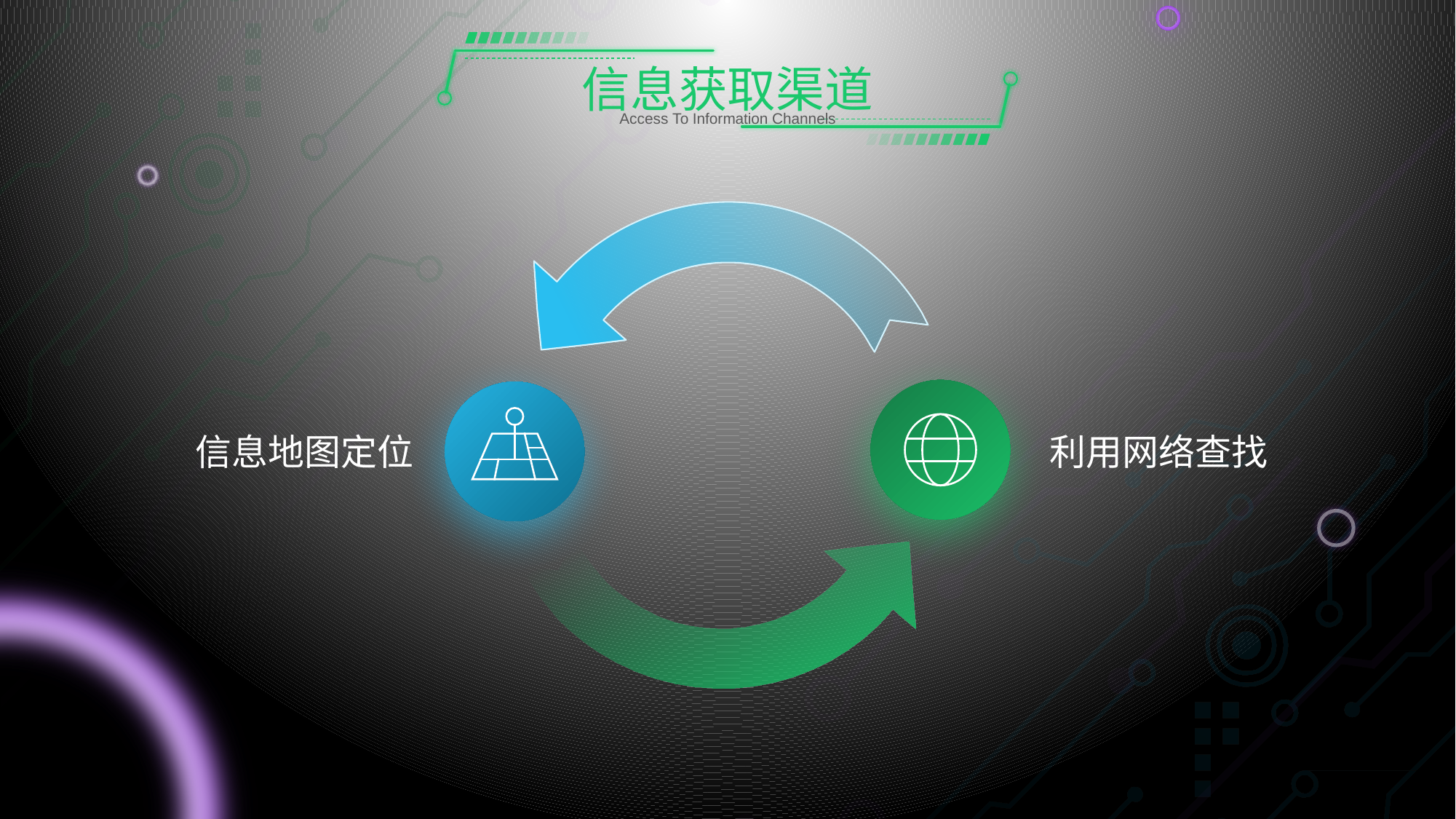

# 信息获取渠道
Access To Information Channels

信息地图定位
利用网络查找